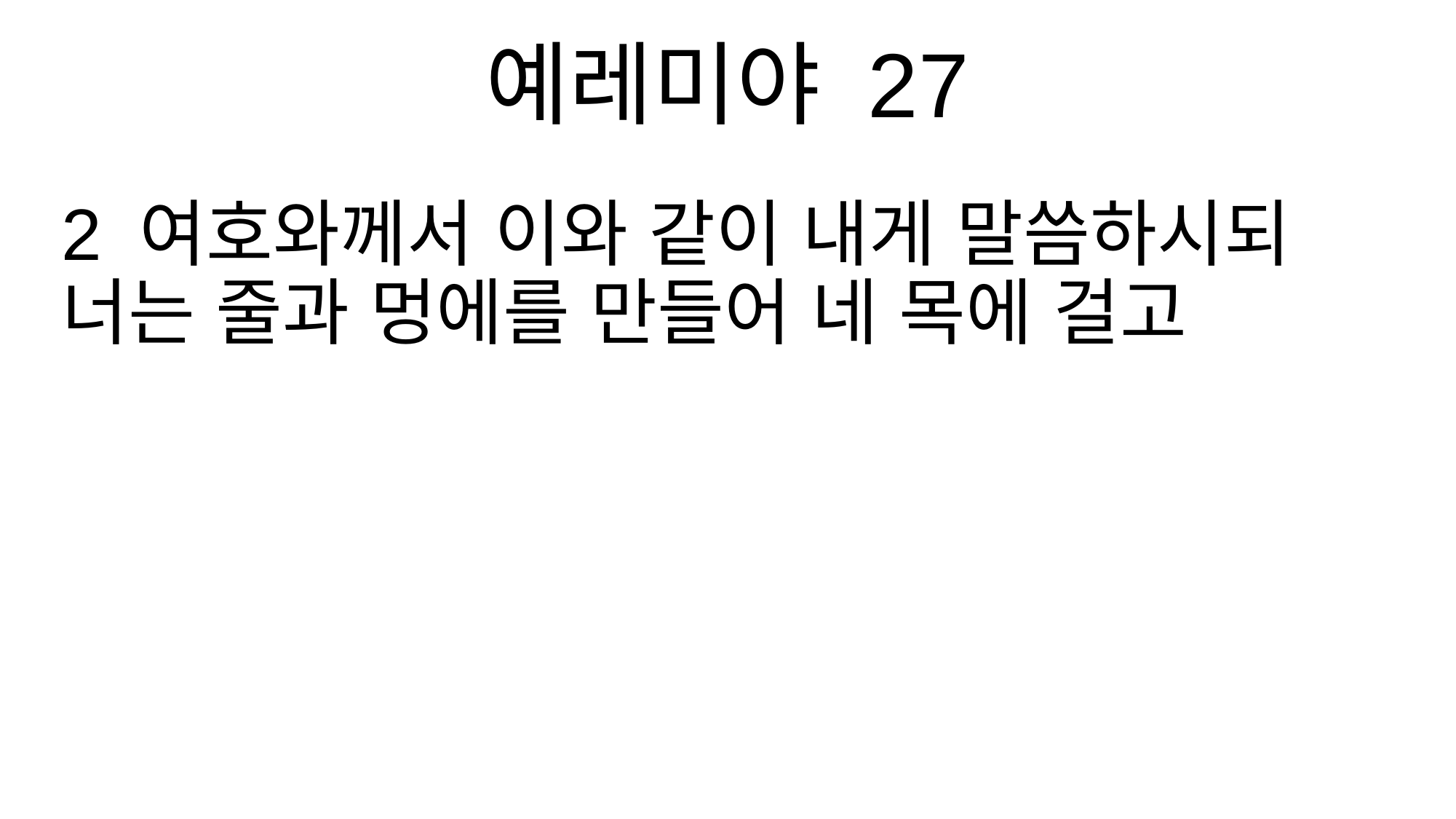

예레미야 27
2 여호와께서 이와 같이 내게 말씀하시되 너는 줄과 멍에를 만들어 네 목에 걸고